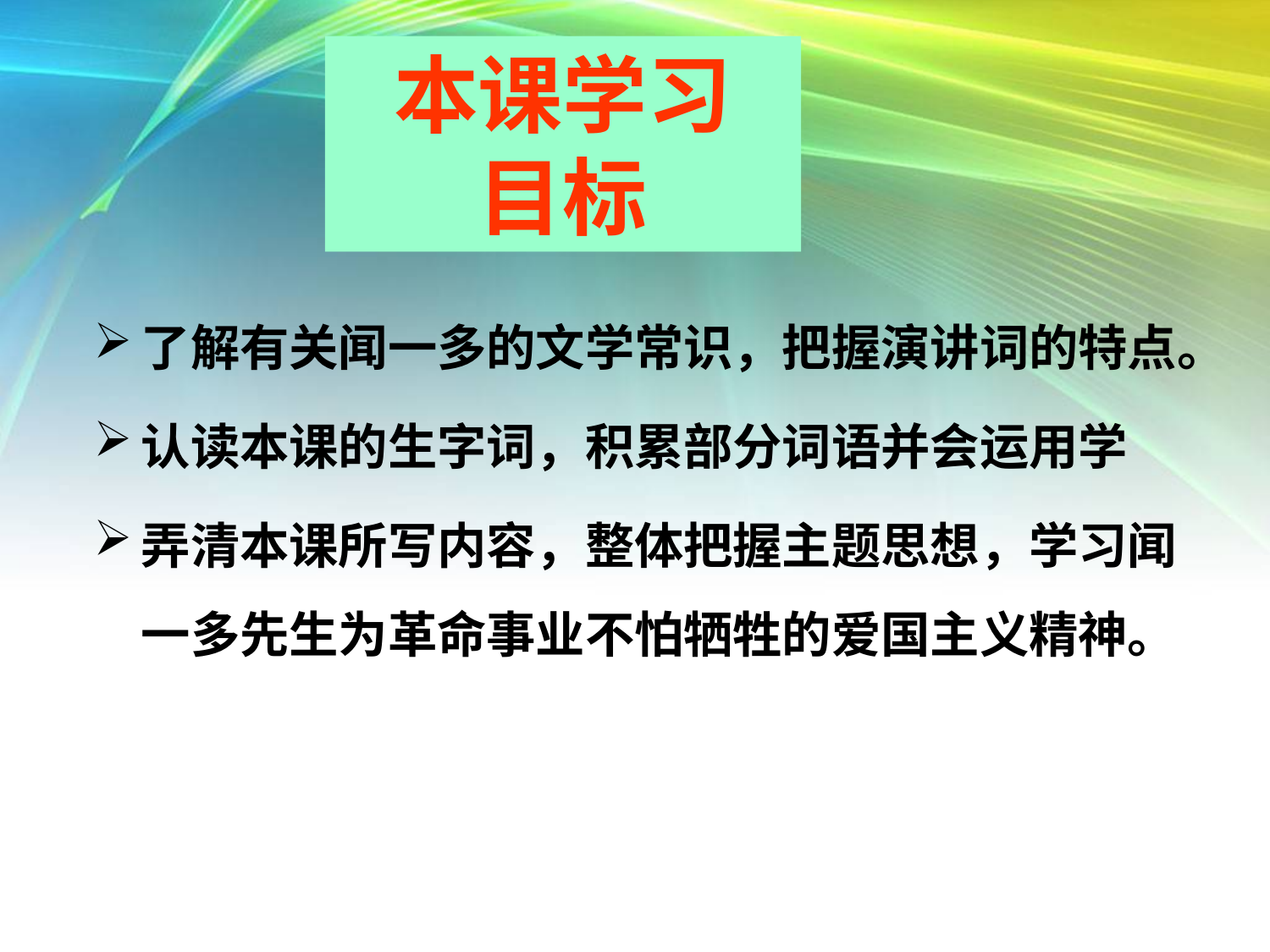

本课学习
目标
#

了解有关闻一多的文学常识，把握演讲词的特点。
认读本课的生字词，积累部分词语并会运用学
弄清本课所写内容，整体把握主题思想，学习闻一多先生为革命事业不怕牺牲的爱国主义精神。